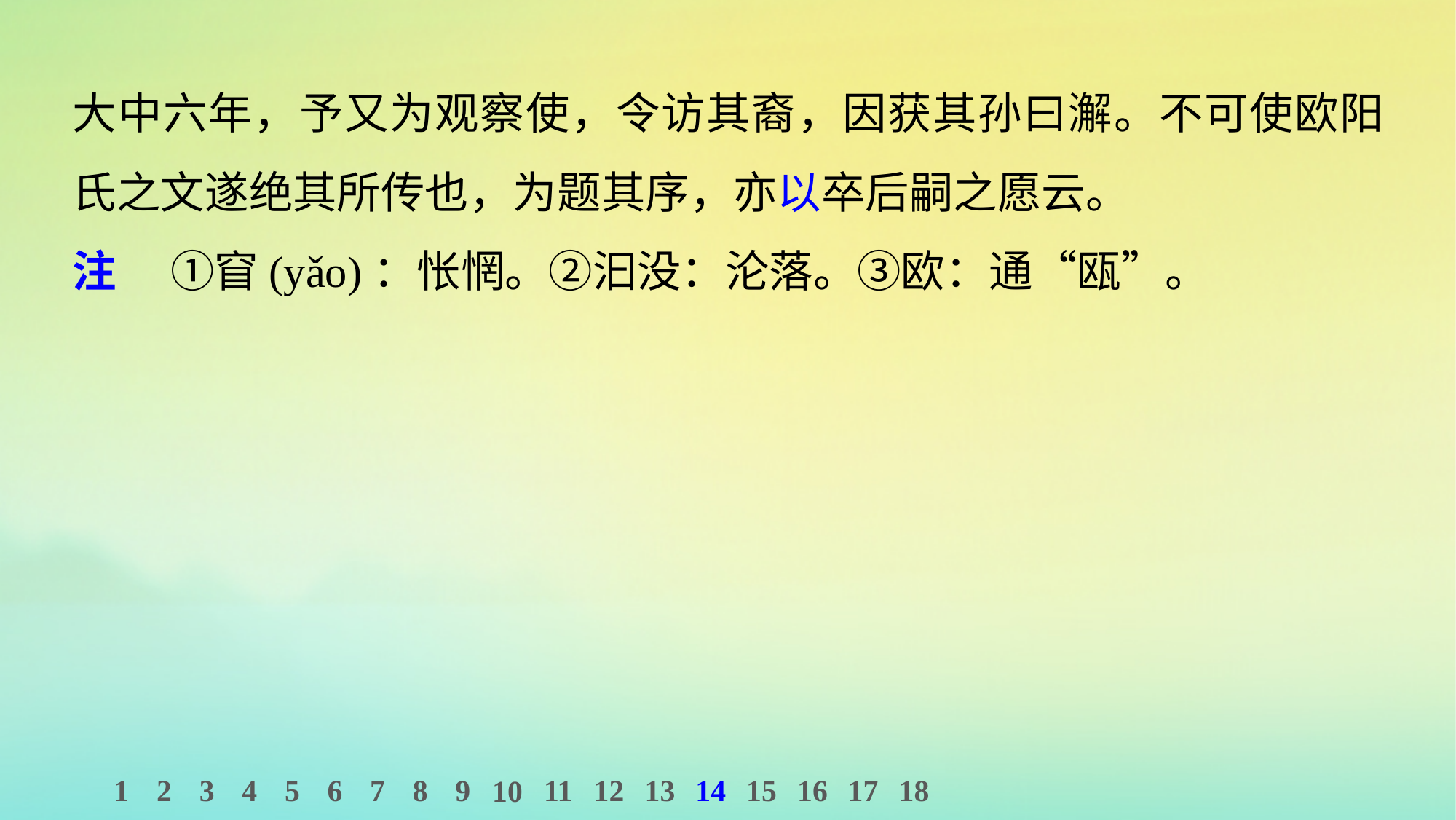

大中六年，予又为观察使，令访其裔，因获其孙曰澥。不可使欧阳氏之文遂绝其所传也，为题其序，亦以卒后嗣之愿云。
注 　①窅(yǎo)：怅惘。②汩没：沦落。③欧：通“瓯”。
1
2
3
4
5
6
7
8
9
11
12
13
14
15
16
17
18
10